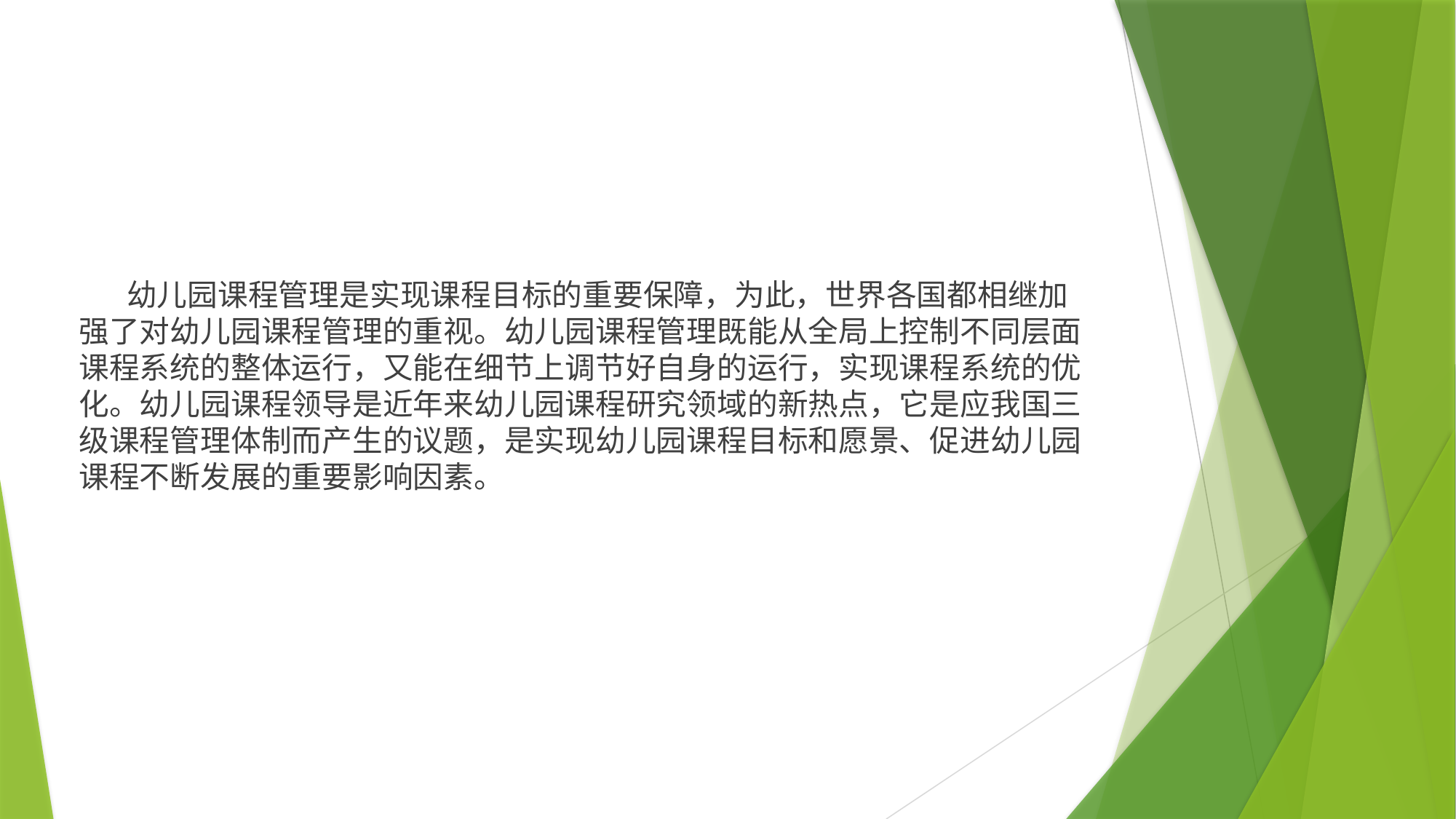

幼儿园课程管理是实现课程目标的重要保障，为此，世界各国都相继加强了对幼儿园课程管理的重视。幼儿园课程管理既能从全局上控制不同层面课程系统的整体运行，又能在细节上调节好自身的运行，实现课程系统的优化。幼儿园课程领导是近年来幼儿园课程研究领域的新热点，它是应我国三级课程管理体制而产生的议题，是实现幼儿园课程目标和愿景、促进幼儿园课程不断发展的重要影响因素。